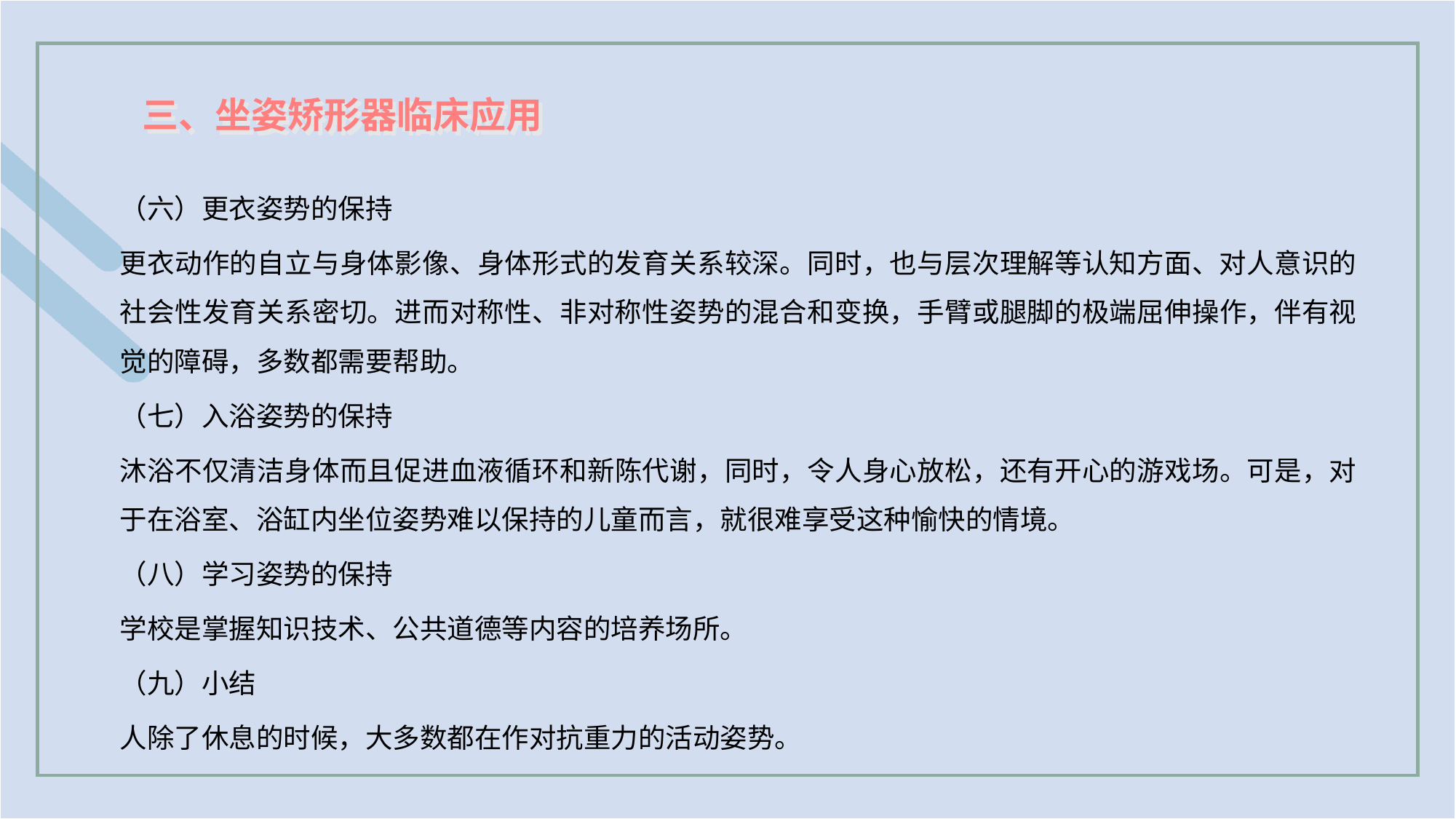

三、坐姿矫形器临床应用
（六）更衣姿势的保持
更衣动作的自立与身体影像、身体形式的发育关系较深。同时，也与层次理解等认知方面、对人意识的社会性发育关系密切。进而对称性、非对称性姿势的混合和变换，手臂或腿脚的极端屈伸操作，伴有视觉的障碍，多数都需要帮助。
（七）入浴姿势的保持
沐浴不仅清洁身体而且促进血液循环和新陈代谢，同时，令人身心放松，还有开心的游戏场。可是，对于在浴室、浴缸内坐位姿势难以保持的儿童而言，就很难享受这种愉快的情境。
（八）学习姿势的保持
学校是掌握知识技术、公共道德等内容的培养场所。
（九）小结
人除了休息的时候，大多数都在作对抗重力的活动姿势。